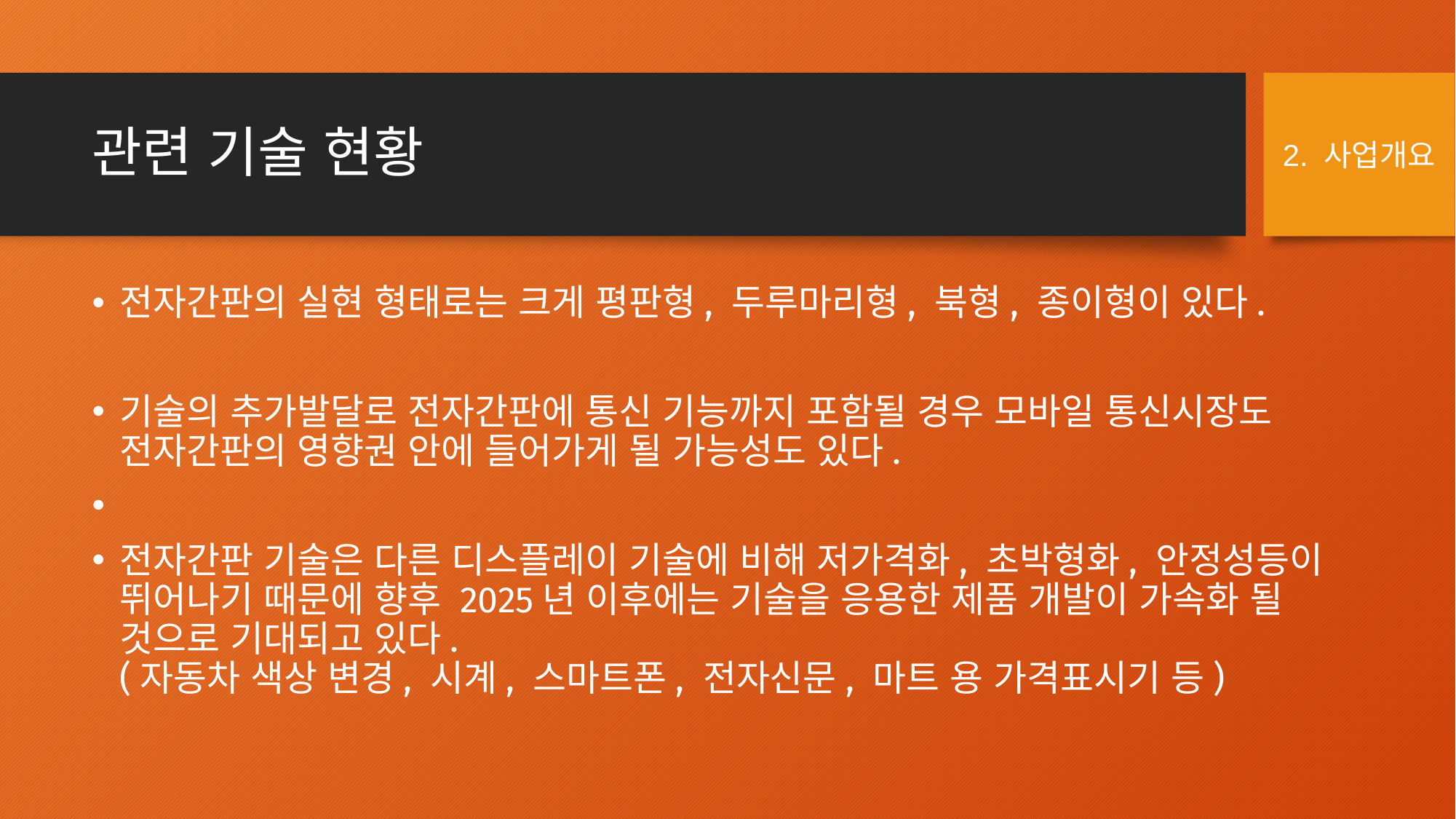

# 관련 기술 현황
2. 사업개요
전자간판의 실현 형태로는 크게 평판형, 두루마리형, 북형, 종이형이 있다.

기술의 추가발달로 전자간판에 통신 기능까지 포함될 경우 모바일 통신시장도 전자간판의 영향권 안에 들어가게 될 가능성도 있다.

전자간판 기술은 다른 디스플레이 기술에 비해 저가격화, 초박형화, 안정성등이 뛰어나기 때문에 향후 2025년 이후에는 기술을 응용한 제품 개발이 가속화 될 것으로 기대되고 있다.
(자동차 색상 변경, 시계, 스마트폰, 전자신문, 마트 용 가격표시기 등)